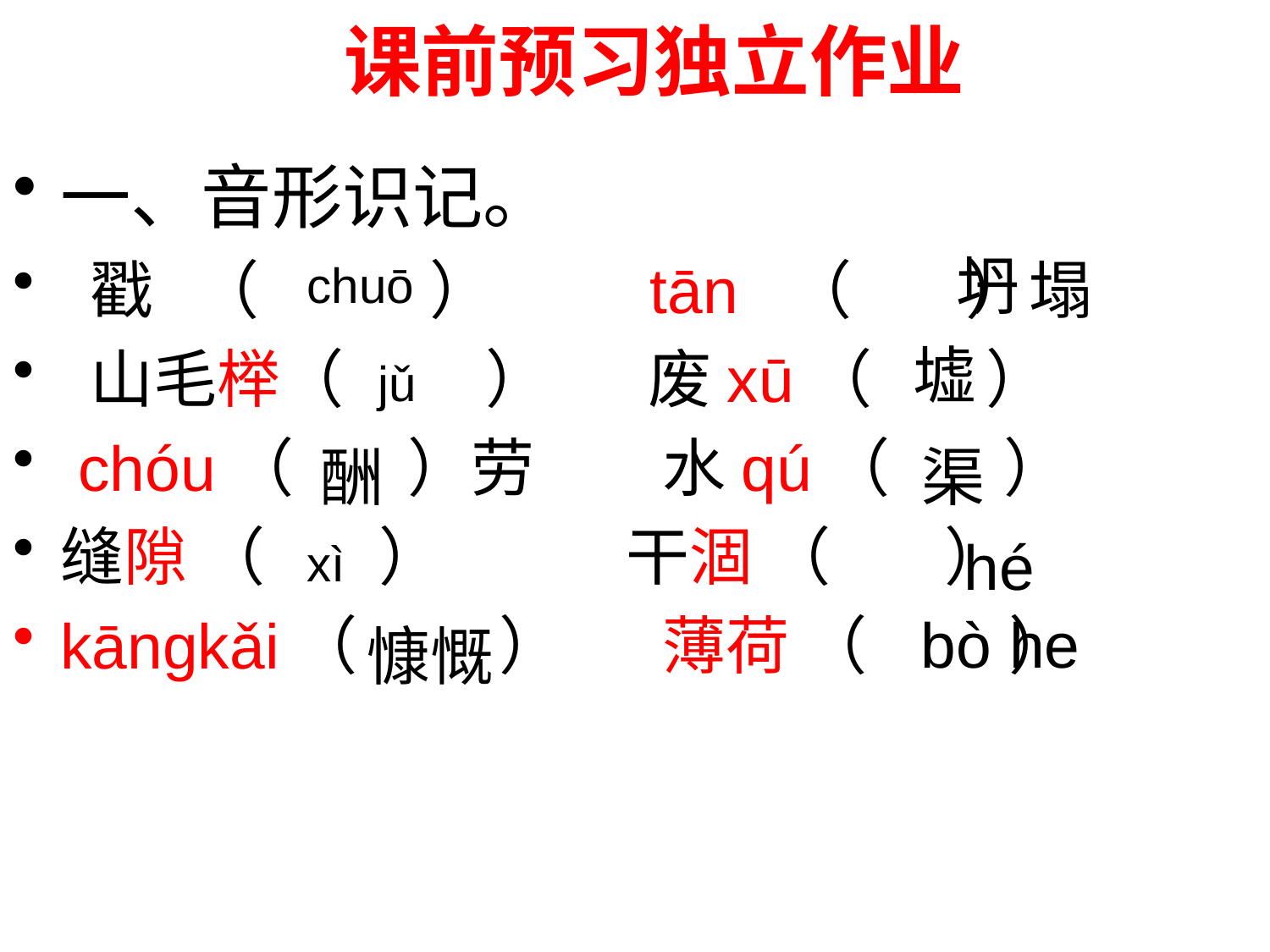

# 课前预习独立作业
一、音形识记。
 戳   （            ）          tān  （        ）塌
 山毛榉（          ）       废xū（        ）
 chóu（        ）劳         水qú（        ）
缝隙 （        ）             干涸 （        ）
kāngkǎi（          ）       薄荷 （          ）
坍
 chuō
墟
jǔ
酬
渠
 hé
 xì
bò he
 慷慨